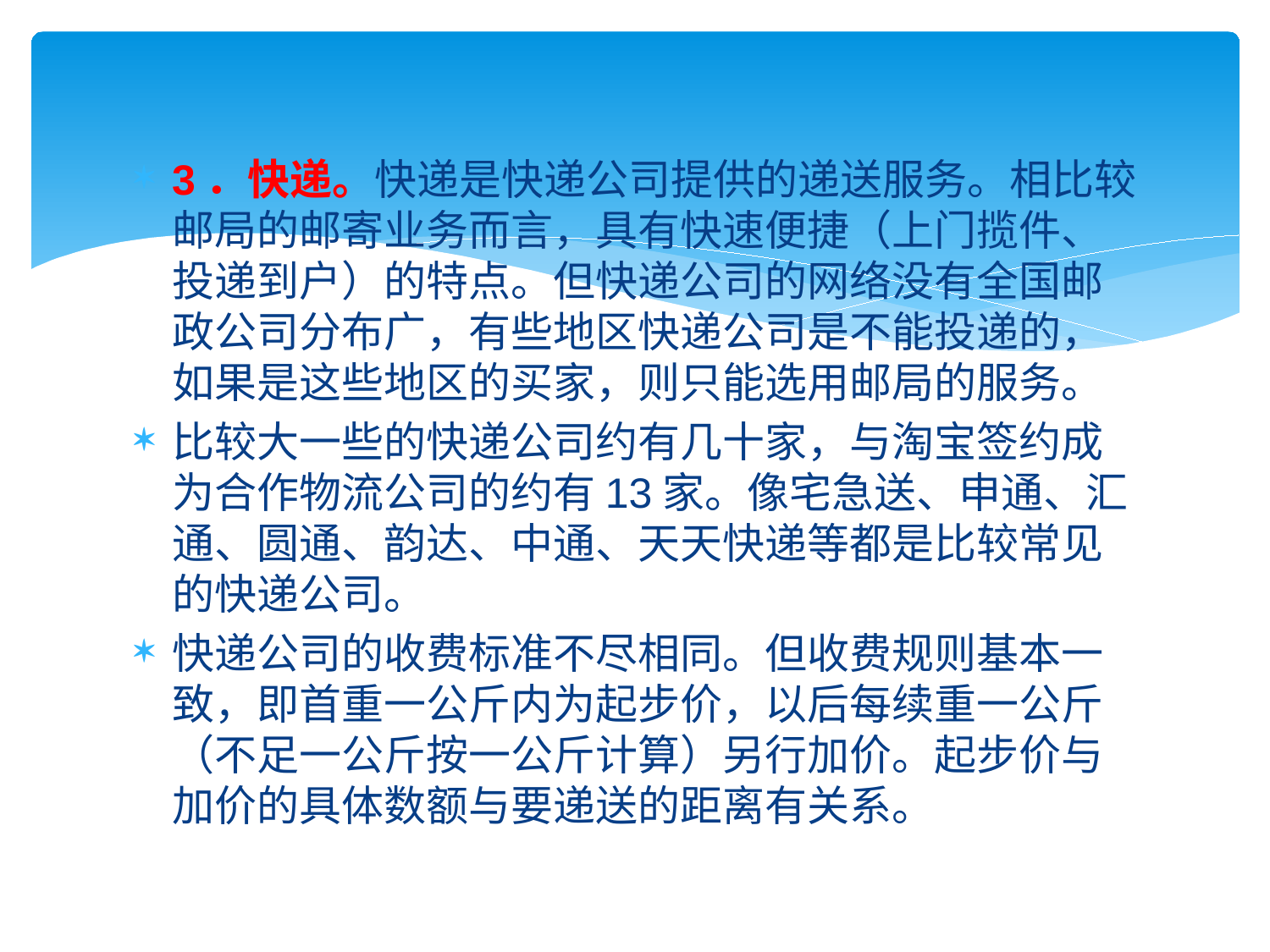

3．快递。快递是快递公司提供的递送服务。相比较邮局的邮寄业务而言，具有快速便捷（上门揽件、投递到户）的特点。但快递公司的网络没有全国邮政公司分布广，有些地区快递公司是不能投递的，如果是这些地区的买家，则只能选用邮局的服务。
比较大一些的快递公司约有几十家，与淘宝签约成为合作物流公司的约有13家。像宅急送、申通、汇通、圆通、韵达、中通、天天快递等都是比较常见的快递公司。
快递公司的收费标准不尽相同。但收费规则基本一致，即首重一公斤内为起步价，以后每续重一公斤（不足一公斤按一公斤计算）另行加价。起步价与加价的具体数额与要递送的距离有关系。